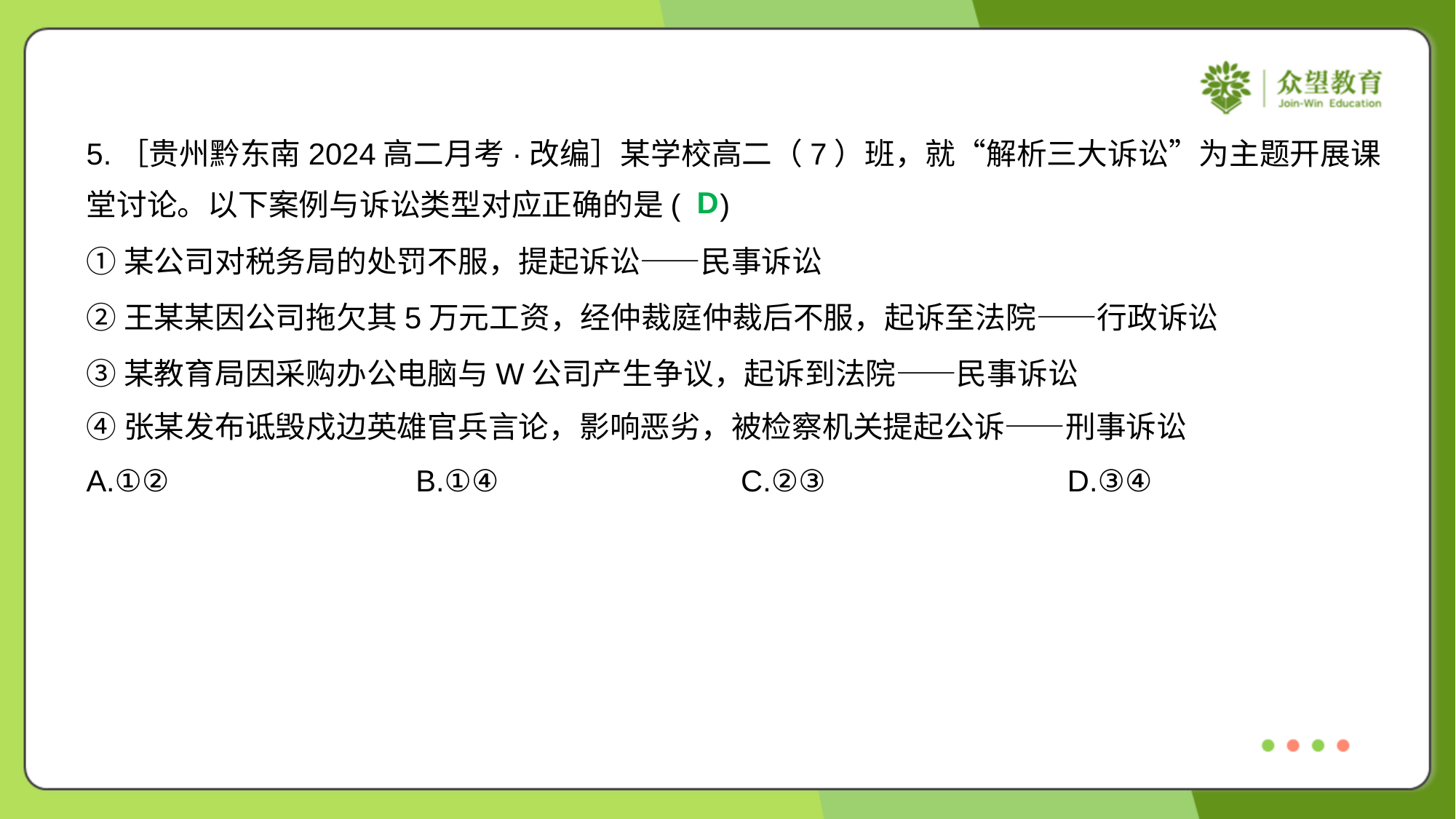

5.［贵州黔东南2024高二月考·改编］某学校高二（7）班，就“解析三大诉讼”为主题开展课
堂讨论。以下案例与诉讼类型对应正确的是(     )
D
①某公司对税务局的处罚不服，提起诉讼——民事诉讼
②王某某因公司拖欠其5万元工资，经仲裁庭仲裁后不服，起诉至法院——行政诉讼
③某教育局因采购办公电脑与W公司产生争议，起诉到法院——民事诉讼
④张某发布诋毁戍边英雄官兵言论，影响恶劣，被检察机关提起公诉——刑事诉讼
A.①②	B.①④	C.②③	D.③④